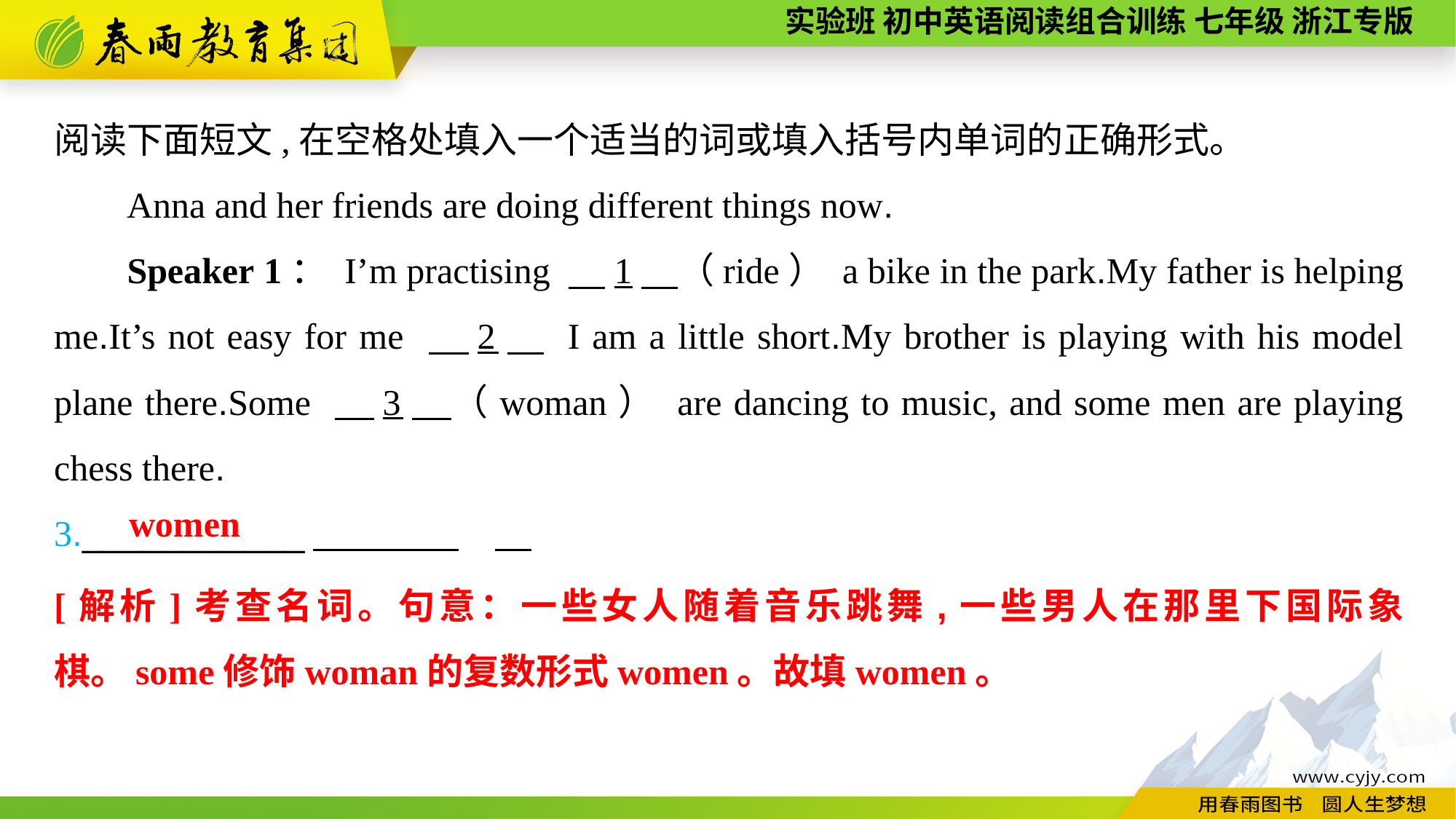

阅读下面短文,在空格处填入一个适当的词或填入括号内单词的正确形式。
Anna and her friends are doing different things now.
Speaker 1： I’m practising 　1　（ride） a bike in the park.My father is helping me.It’s not easy for me 　2　 I am a little short.My brother is playing with his model plane there.Some 　3　（woman） are dancing to music, and some men are playing chess there.
3.___________
women
[解析]考查名词。句意：一些女人随着音乐跳舞,一些男人在那里下国际象棋。some修饰woman的复数形式women。故填women。